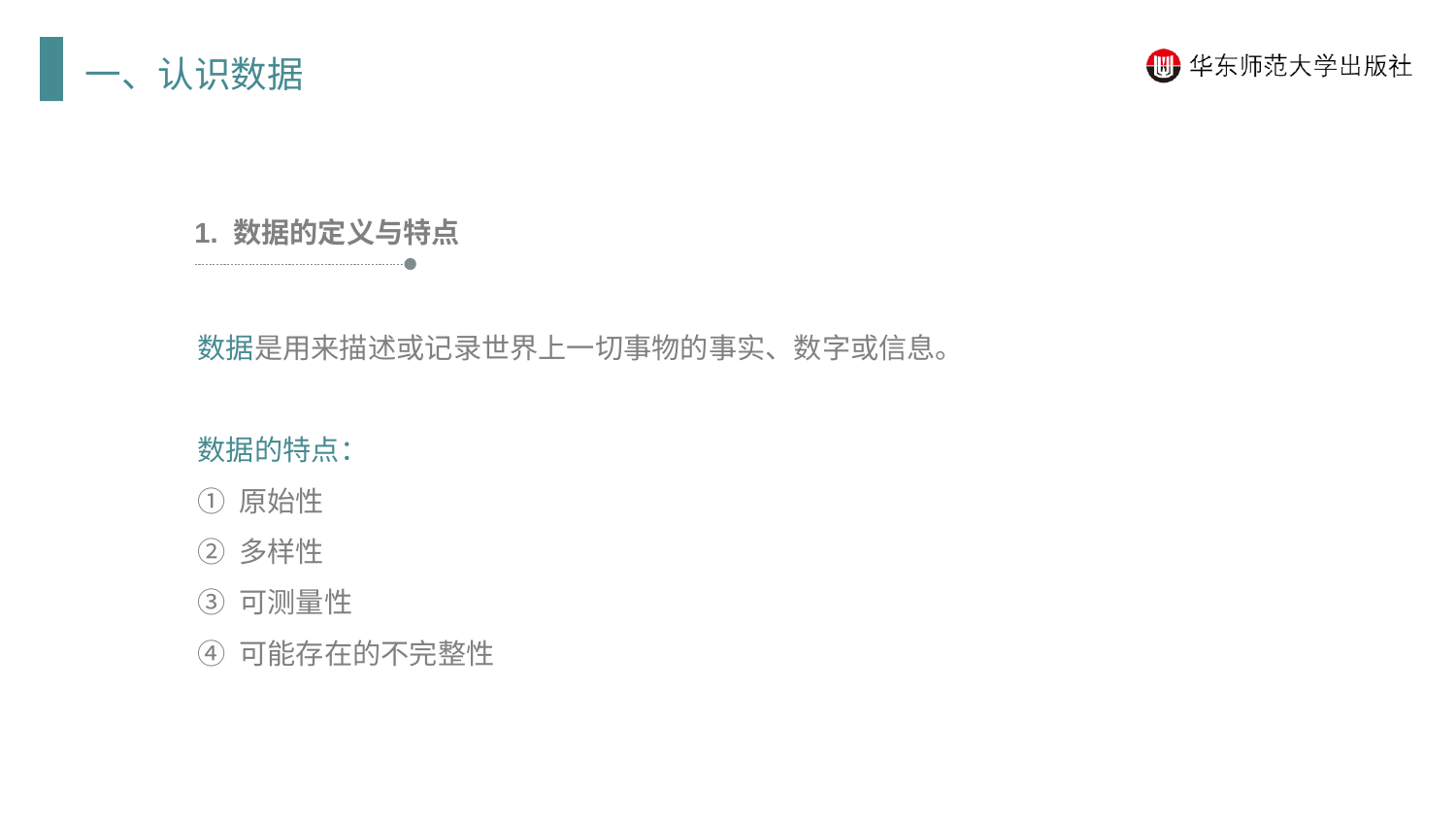

一、认识数据
1. 数据的定义与特点
数据是用来描述或记录世界上一切事物的事实、数字或信息。

数据的特点：
① 原始性
② 多样性
③ 可测量性
④ 可能存在的不完整性